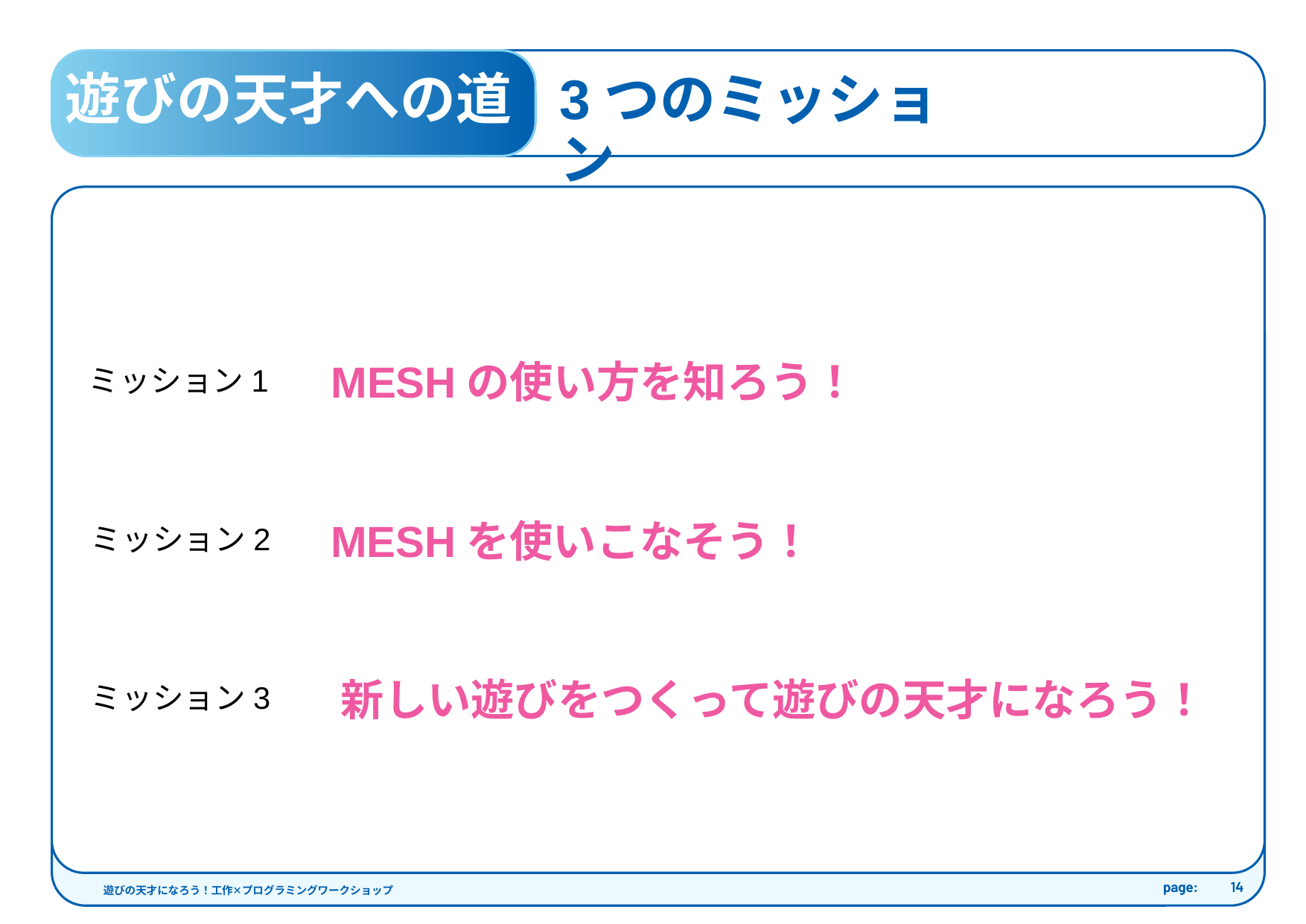

遊びの天才への道
3つのミッション
MESHの使い方を知ろう！
ミッション1
MESHを使いこなそう！
ミッション2
新しい遊びをつくって遊びの天才になろう！
ミッション3